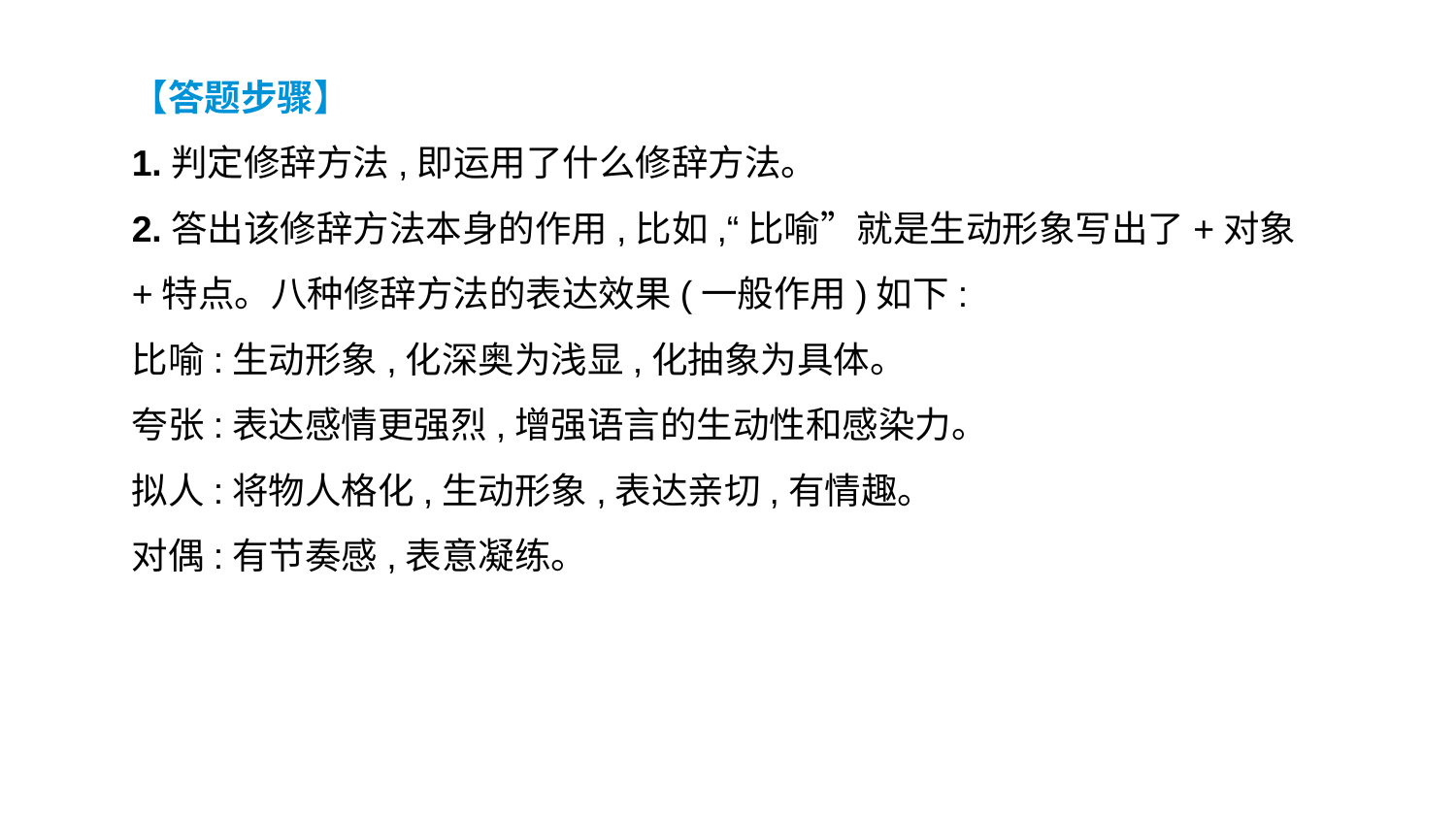

【答题步骤】
1.判定修辞方法,即运用了什么修辞方法。
2.答出该修辞方法本身的作用,比如,“比喻”就是生动形象写出了+对象+特点。八种修辞方法的表达效果(一般作用)如下:
比喻:生动形象,化深奥为浅显,化抽象为具体。
夸张:表达感情更强烈,增强语言的生动性和感染力。
拟人:将物人格化,生动形象,表达亲切,有情趣。
对偶:有节奏感,表意凝练。